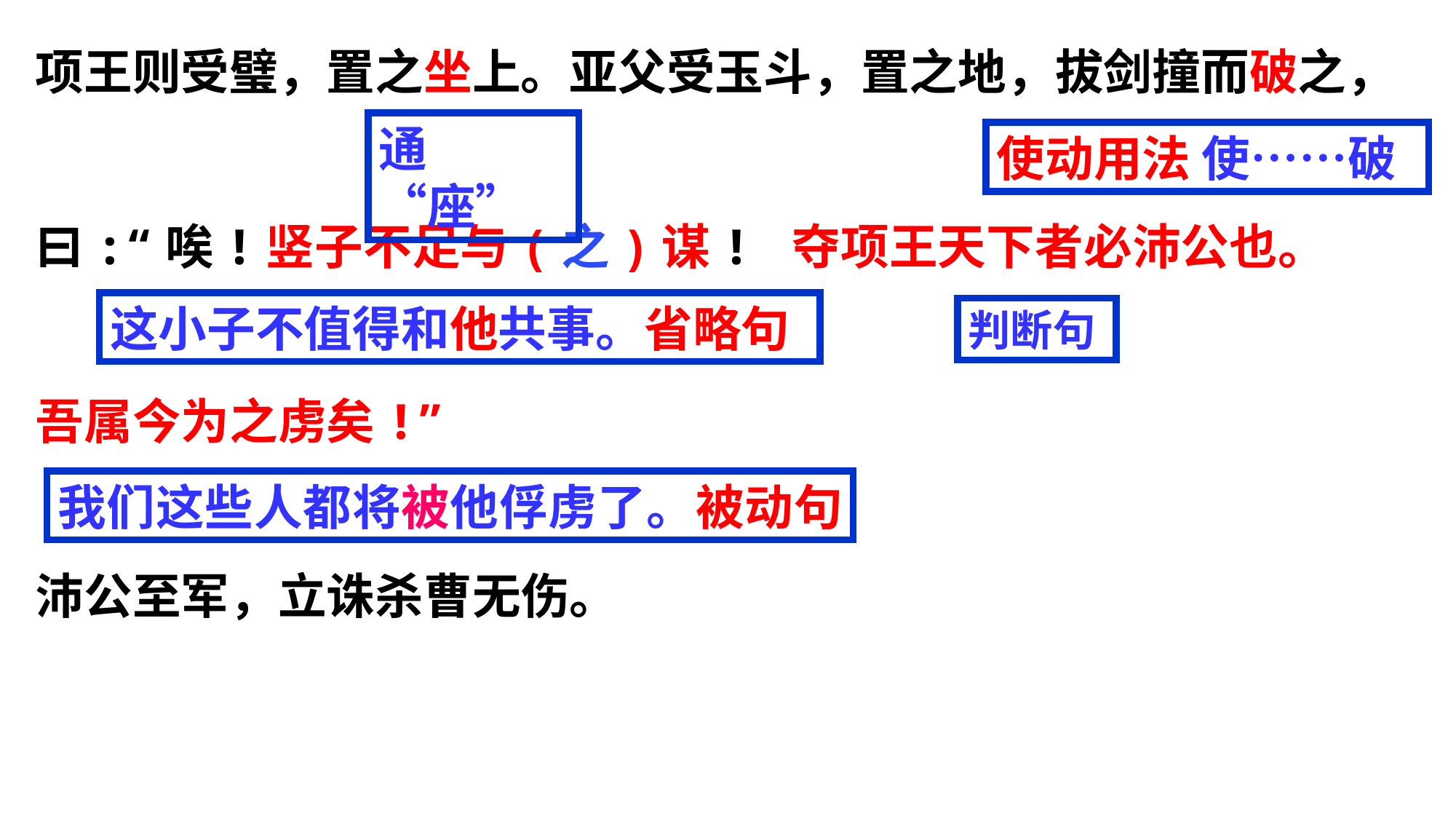

项王则受璧，置之坐上。亚父受玉斗，置之地，拔剑撞而破之，

曰:“唉!竖子不足与(之)谋! 夺项王天下者必沛公也。

吾属今为之虏矣!”

沛公至军，立诛杀曹无伤。

通“座”
使动用法 使……破
这小子不值得和他共事。省略句
判断句
我们这些人都将被他俘虏了。被动句